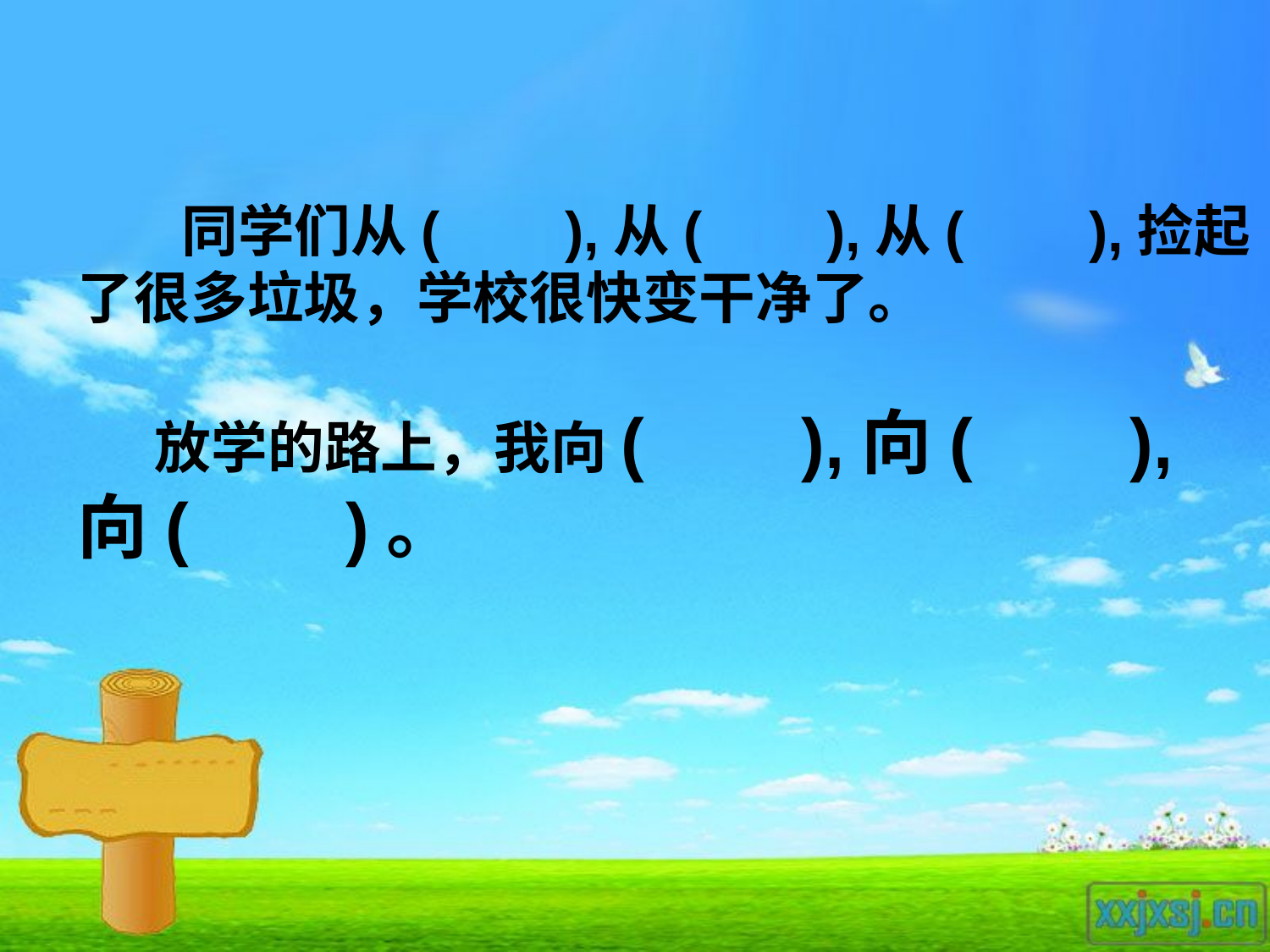

# 同学们从(        ),从(        ),从(        ),捡起了很多垃圾，学校很快变干净了。 放学的路上，我向(        ),向(        ),向(        )。